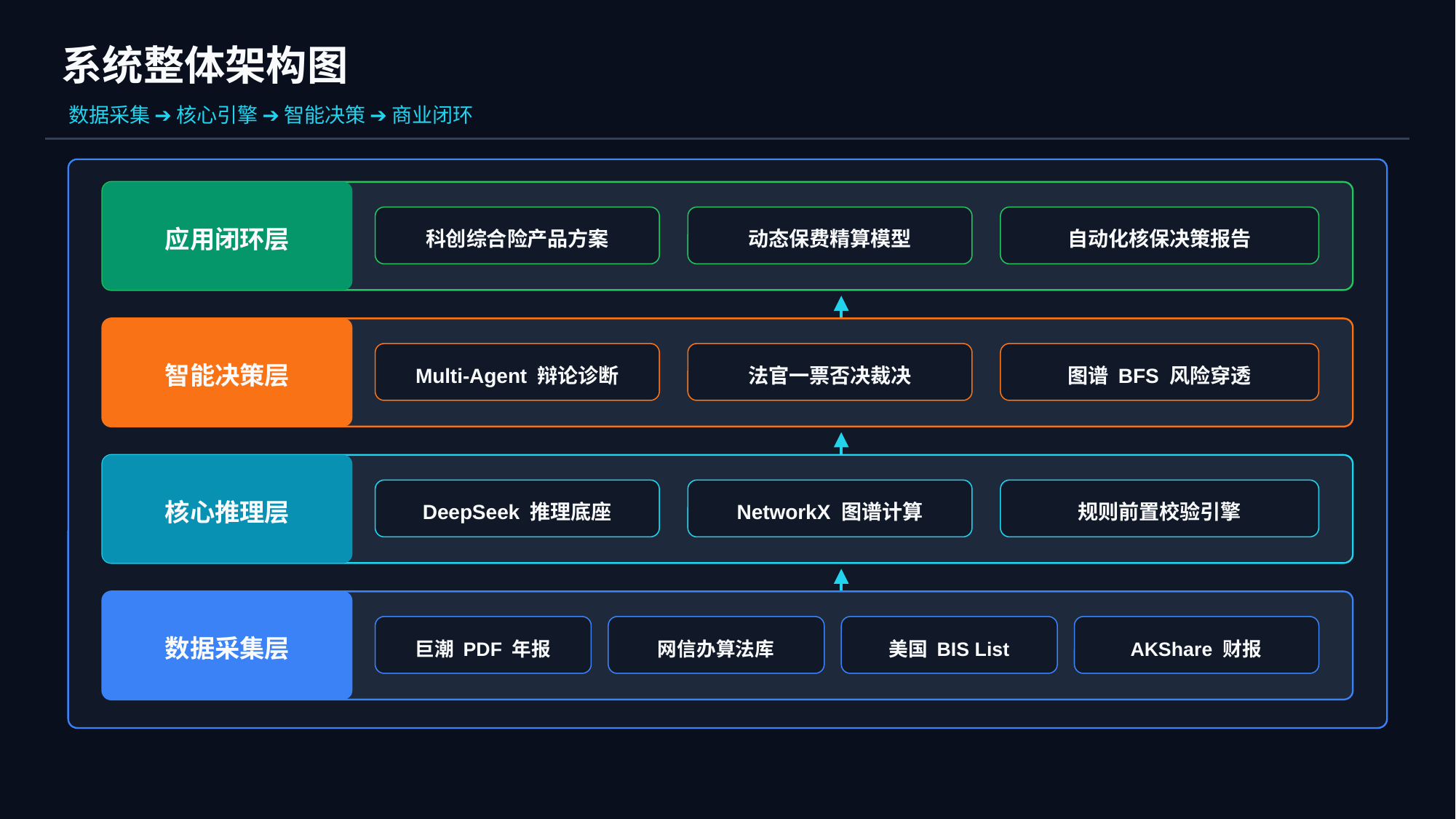

系统整体架构图
数据采集 ➔ 核心引擎 ➔ 智能决策 ➔ 商业闭环

科创综合险产品方案
动态保费精算模型
自动化核保决策报告
应用闭环层

Multi-Agent 辩论诊断
法官一票否决裁决
图谱 BFS 风险穿透
智能决策层

DeepSeek 推理底座
NetworkX 图谱计算
规则前置校验引擎
核心推理层

巨潮 PDF 年报
网信办算法库
美国 BIS List
AKShare 财报
数据采集层